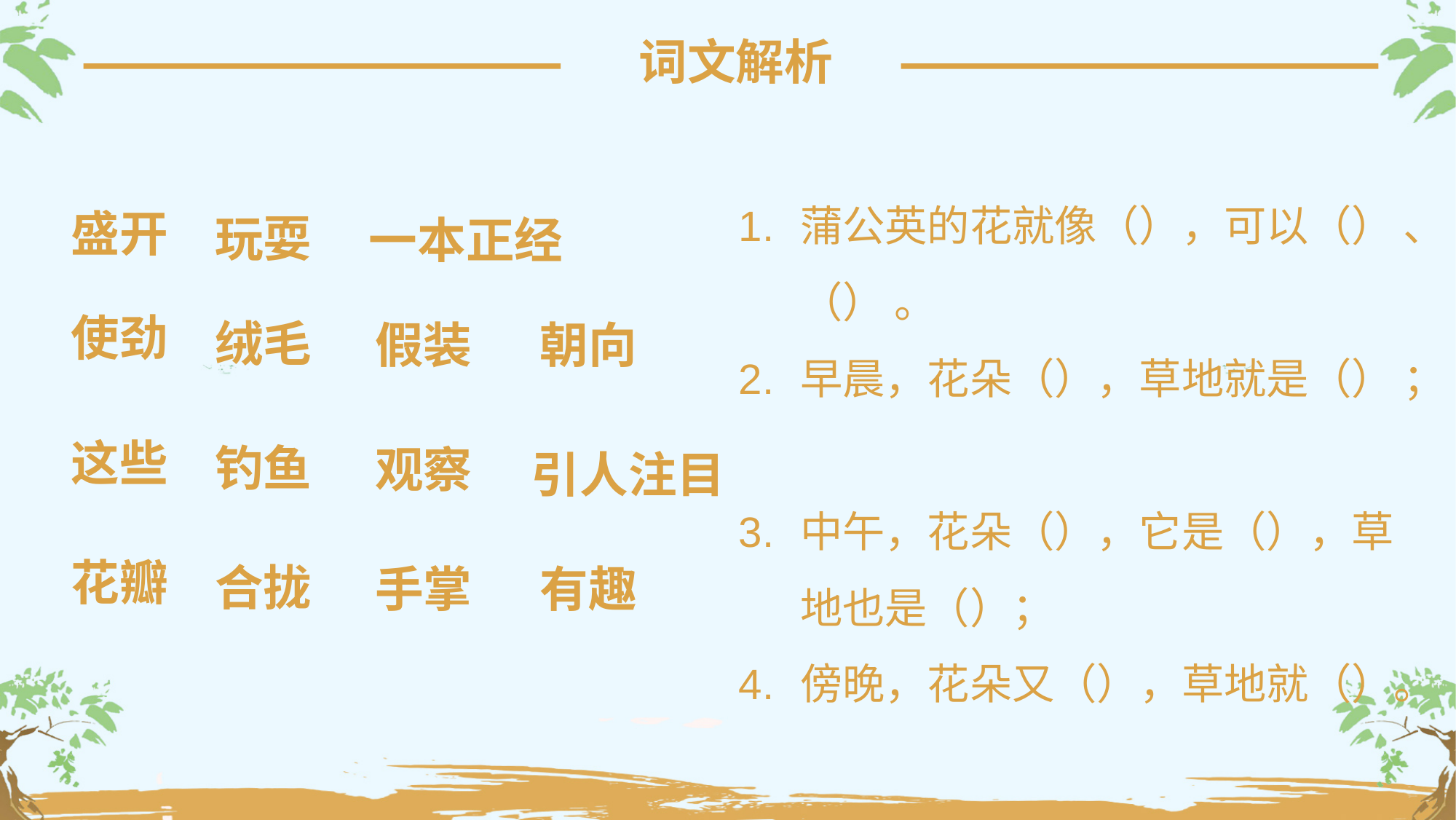

词文解析

盛开
蒲公英的花就像（），可以（） 、（） 。
早晨，花朵（），草地就是（） ；
中午，花朵（），它是（），草地也是（）；
傍晚，花朵又（），草地就（）。
玩耍
一本正经
使劲
假装
朝向
绒毛
这些
观察
钓鱼
引人注目
花瓣
合拢
手掌
有趣